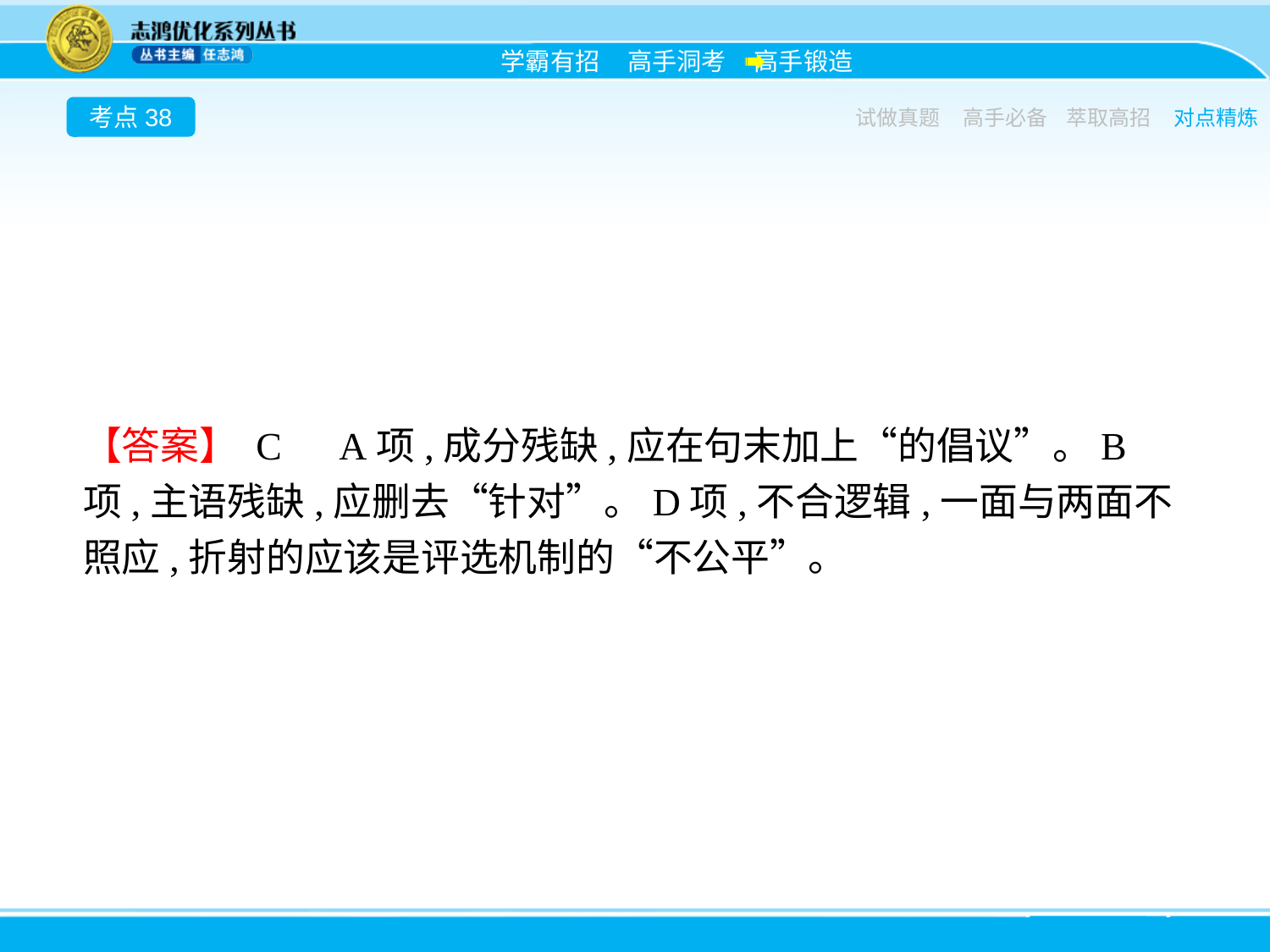

考点38
试做真题
高手必备
萃取高招
对点精炼
【答案】 C　A项,成分残缺,应在句末加上“的倡议”。B项,主语残缺,应删去“针对”。D项,不合逻辑,一面与两面不照应,折射的应该是评选机制的“不公平”。